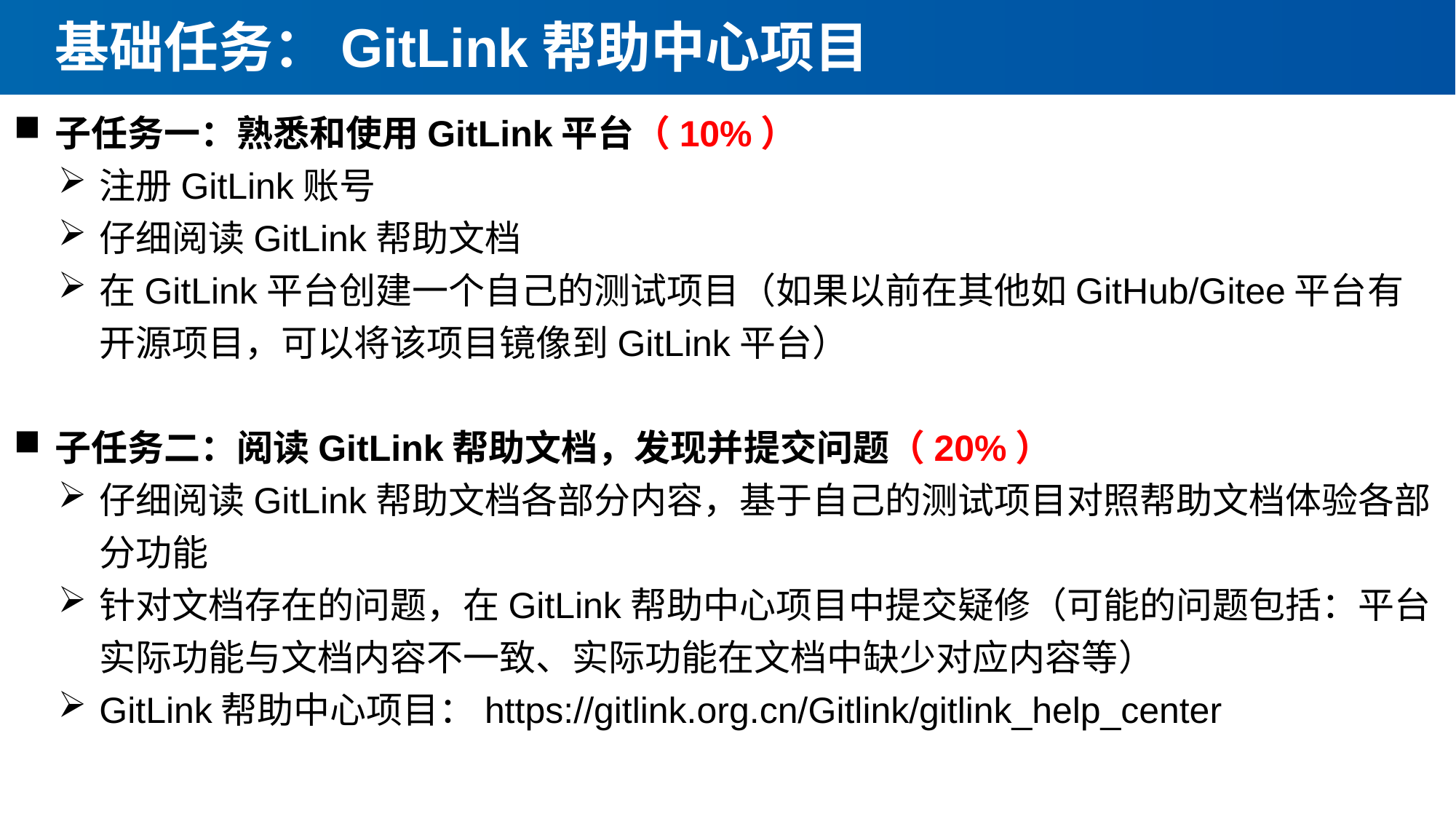

# 基础任务：GitLink帮助中心项目
子任务一：熟悉和使用GitLink平台（10%）
注册GitLink账号
仔细阅读GitLink帮助文档
在GitLink平台创建一个自己的测试项目（如果以前在其他如GitHub/Gitee平台有开源项目，可以将该项目镜像到GitLink平台）

子任务二：阅读GitLink帮助文档，发现并提交问题（20%）
仔细阅读GitLink帮助文档各部分内容，基于自己的测试项目对照帮助文档体验各部分功能
针对文档存在的问题，在GitLink帮助中心项目中提交疑修（可能的问题包括：平台实际功能与文档内容不一致、实际功能在文档中缺少对应内容等）
GitLink帮助中心项目：https://gitlink.org.cn/Gitlink/gitlink_help_center